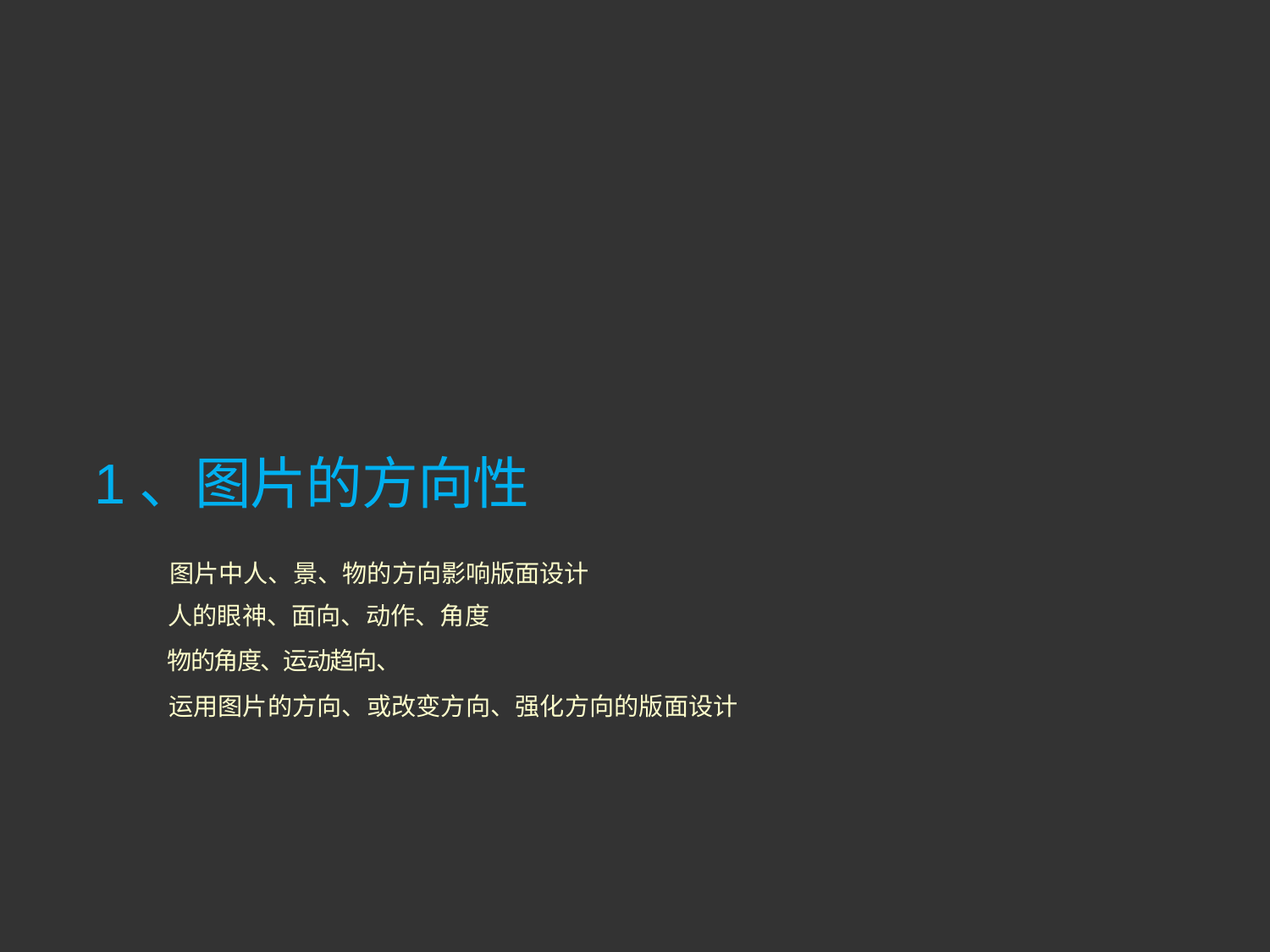

1、图片的方向性

图片中人、景、物的方向影响版面设计
人的眼神、面向、动作、角度
物的角度、运动趋向、

运用图片的方向、或改变方向、强化方向的版面设计